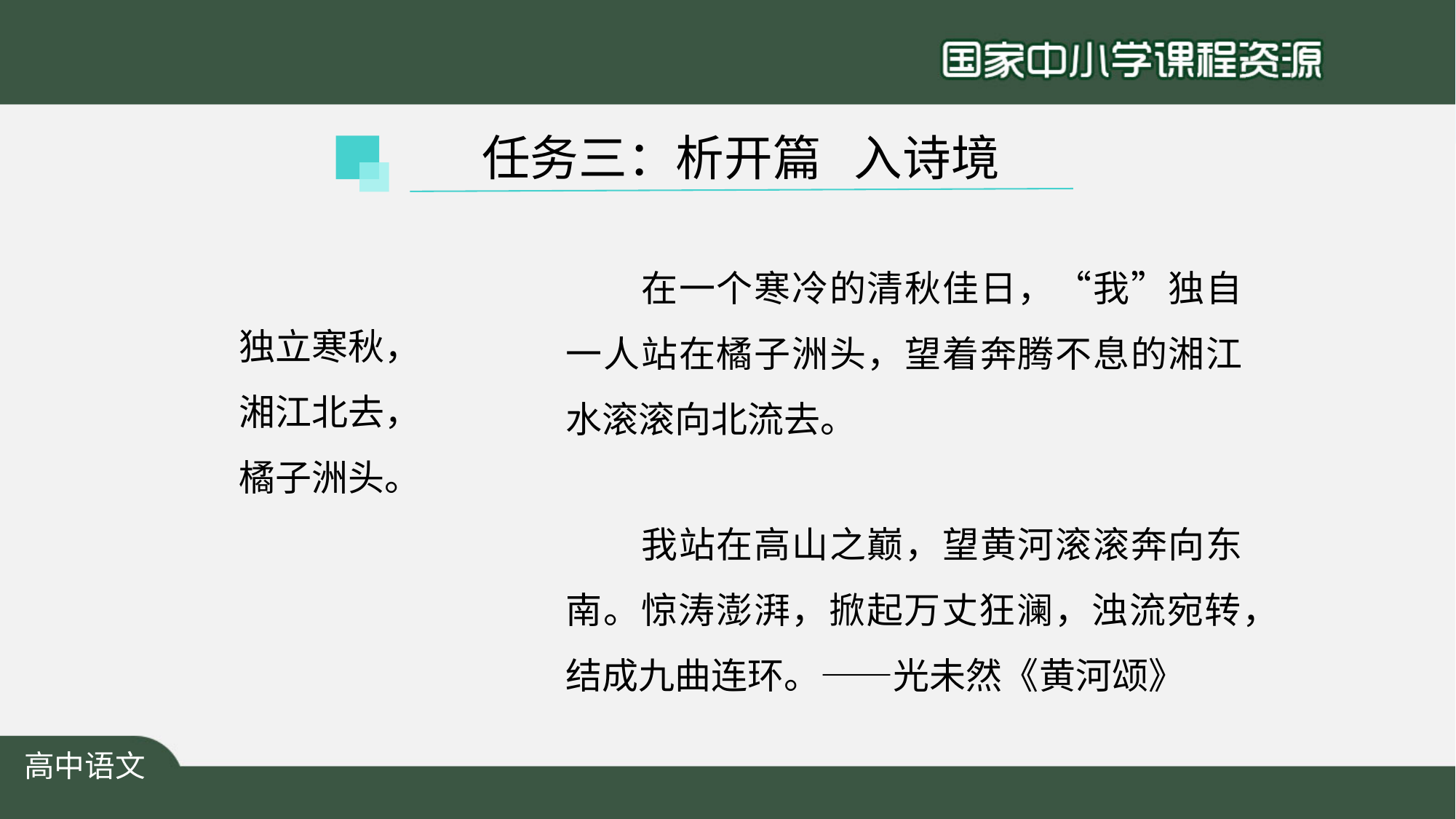

任务三：析开篇   入诗境

　　在一个寒冷的清秋佳日，“我”独自一人站在橘子洲头，望着奔腾不息的湘江水滚滚向北流去。
独立寒秋，
湘江北去，
橘子洲头。
　　我站在高山之巅，望黄河滚滚奔向东南。惊涛澎湃，掀起万丈狂澜，浊流宛转，
结成九曲连环。——光未然《黄河颂》